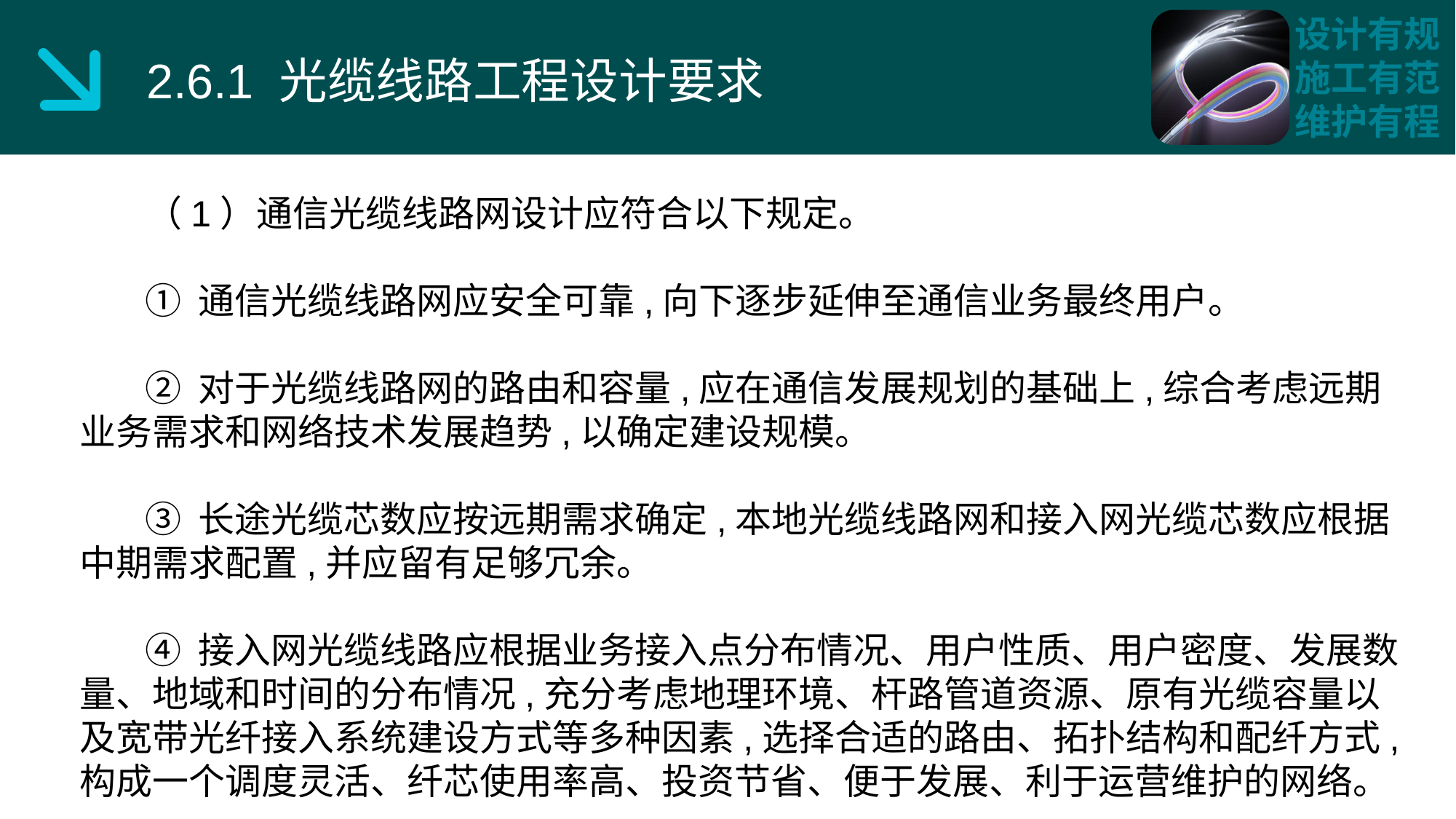

2.6.1 光缆线路工程设计要求

       （1）通信光缆线路网设计应符合以下规定。

        ① 通信光缆线路网应安全可靠,向下逐步延伸至通信业务最终用户。

        ② 对于光缆线路网的路由和容量,应在通信发展规划的基础上,综合考虑远期业务需求和网络技术发展趋势,以确定建设规模。

        ③ 长途光缆芯数应按远期需求确定,本地光缆线路网和接入网光缆芯数应根据中期需求配置,并应留有足够冗余。

        ④ 接入网光缆线路应根据业务接入点分布情况、用户性质、用户密度、发展数量、地域和时间的分布情况,充分考虑地理环境、杆路管道资源、原有光缆容量以及宽带光纤接入系统建设方式等多种因素,选择合适的路由、拓扑结构和配纤方式,构成一个调度灵活、纤芯使用率高、投资节省、便于发展、利于运营维护的网络。